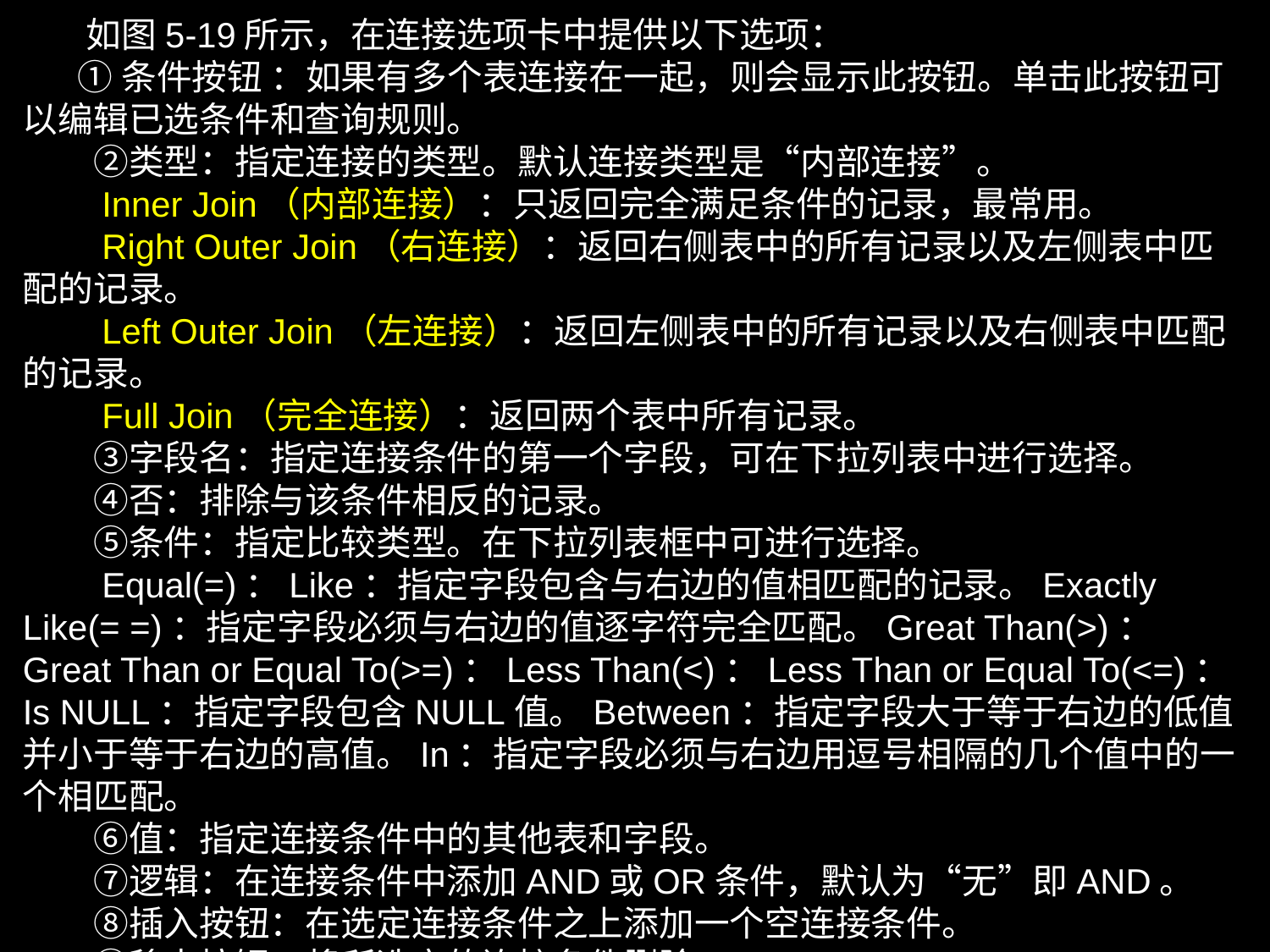

如图5-19所示，在连接选项卡中提供以下选项：
       ①条件按钮 ：如果有多个表连接在一起，则会显示此按钮。单击此按钮可以编辑已选条件和查询规则。
　　②类型：指定连接的类型。默认连接类型是“内部连接”。
　　Inner Join（内部连接）：只返回完全满足条件的记录，最常用。
　　Right Outer Join（右连接）：返回右侧表中的所有记录以及左侧表中匹配的记录。
　　Left Outer Join（左连接）：返回左侧表中的所有记录以及右侧表中匹配的记录。
　　Full Join（完全连接）：返回两个表中所有记录。
　　③字段名：指定连接条件的第一个字段，可在下拉列表中进行选择。
　　④否：排除与该条件相反的记录。
　　⑤条件：指定比较类型。在下拉列表框中可进行选择。
　　Equal(=)：Like：指定字段包含与右边的值相匹配的记录。Exactly Like(= =)：指定字段必须与右边的值逐字符完全匹配。Great Than(>)：Great Than or Equal To(>=)：Less Than(<)：Less Than or Equal To(<=)：Is NULL：指定字段包含NULL值。Between：指定字段大于等于右边的低值并小于等于右边的高值。In：指定字段必须与右边用逗号相隔的几个值中的一个相匹配。
　　⑥值：指定连接条件中的其他表和字段。
　　⑦逻辑：在连接条件中添加AND或OR条件，默认为“无”即AND。
　　⑧插入按钮：在选定连接条件之上添加一个空连接条件。
　　⑨移去按钮：将所选定的连接条件删除。